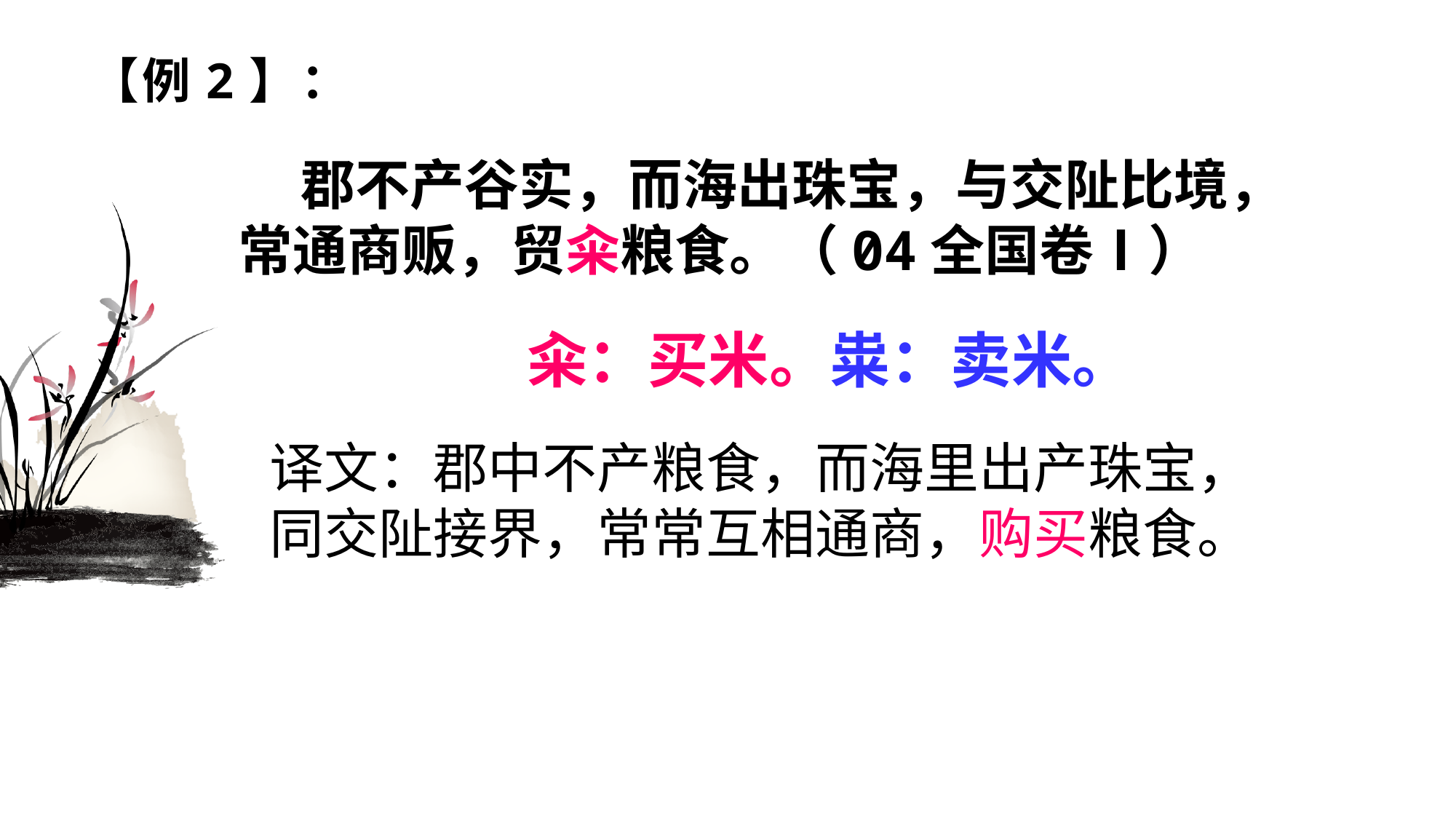

# 【例2】：
    郡不产谷实，而海出珠宝，与交阯比境，
常通商贩，贸籴粮食。（04全国卷Ⅰ）
籴：买米。粜：卖米。
译文：郡中不产粮食，而海里出产珠宝，
同交阯接界，常常互相通商，购买粮食。